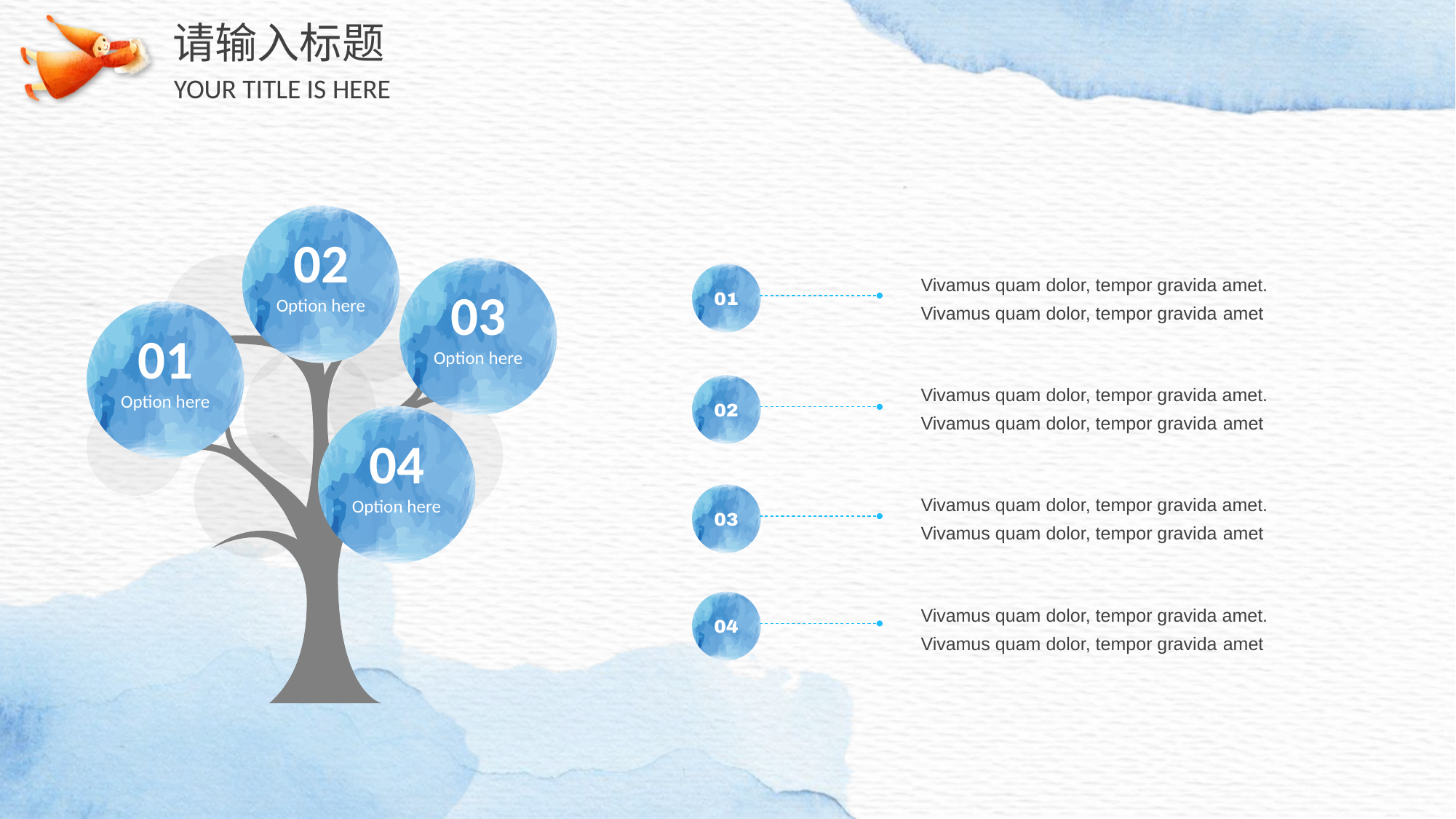

请输入标题
YOUR TITLE IS HERE
02
Option here

03
Option here

01
Option here

04
Option here

Vivamus quam dolor, tempor gravida amet. Vivamus quam dolor, tempor gravida amet
01
Vivamus quam dolor, tempor gravida amet. Vivamus quam dolor, tempor gravida amet
02
Vivamus quam dolor, tempor gravida amet. Vivamus quam dolor, tempor gravida amet
03
04
Vivamus quam dolor, tempor gravida amet. Vivamus quam dolor, tempor gravida amet